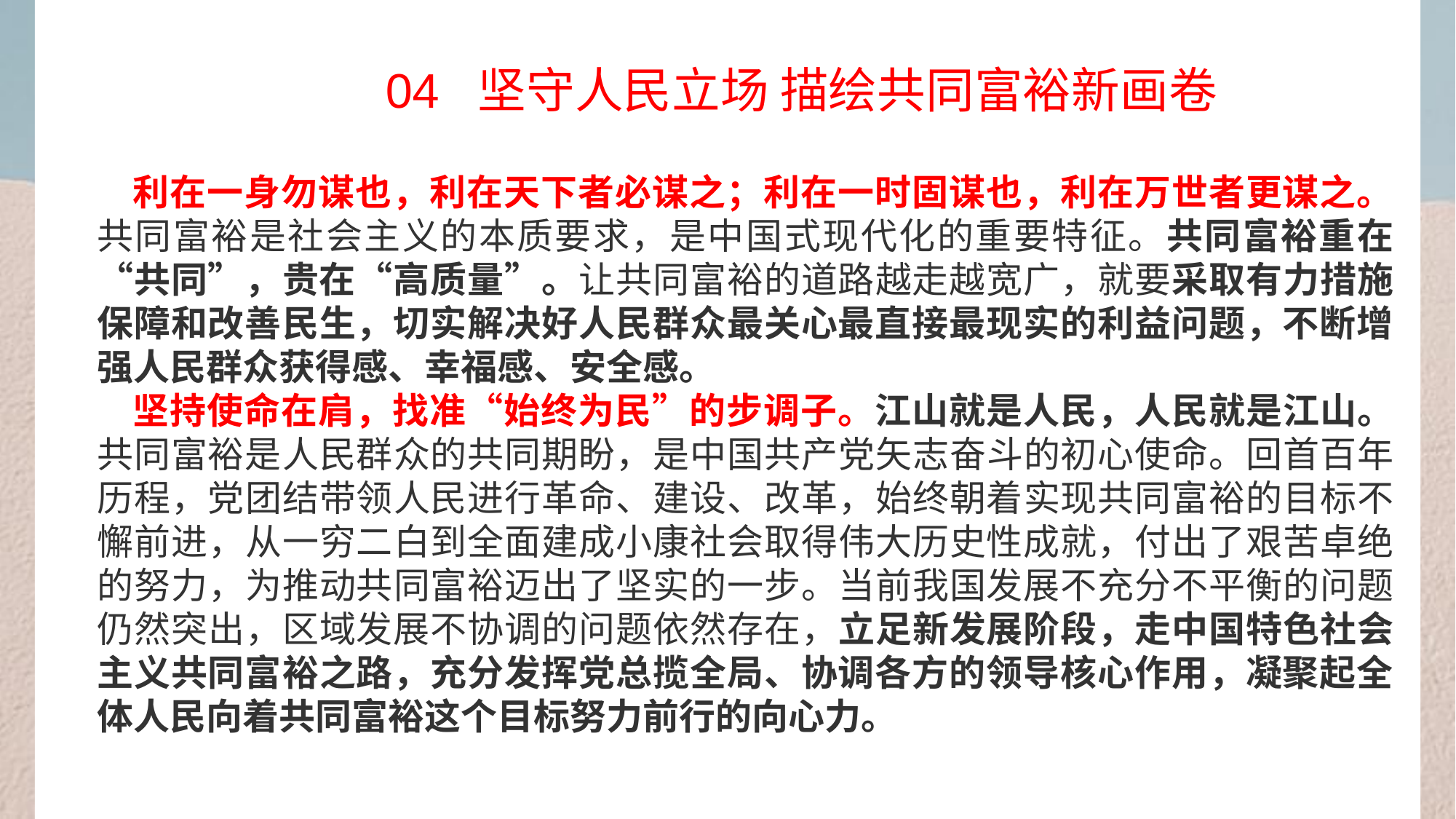

04  坚守人民立场 描绘共同富裕新画卷
   利在一身勿谋也，利在天下者必谋之；利在一时固谋也，利在万世者更谋之。共同富裕是社会主义的本质要求，是中国式现代化的重要特征。共同富裕重在“共同”，贵在“高质量”。让共同富裕的道路越走越宽广，就要采取有力措施保障和改善民生，切实解决好人民群众最关心最直接最现实的利益问题，不断增强人民群众获得感、幸福感、安全感。
   坚持使命在肩，找准“始终为民”的步调子。江山就是人民，人民就是江山。共同富裕是人民群众的共同期盼，是中国共产党矢志奋斗的初心使命。回首百年历程，党团结带领人民进行革命、建设、改革，始终朝着实现共同富裕的目标不懈前进，从一穷二白到全面建成小康社会取得伟大历史性成就，付出了艰苦卓绝的努力，为推动共同富裕迈出了坚实的一步。当前我国发展不充分不平衡的问题仍然突出，区域发展不协调的问题依然存在，立足新发展阶段，走中国特色社会主义共同富裕之路，充分发挥党总揽全局、协调各方的领导核心作用，凝聚起全体人民向着共同富裕这个目标努力前行的向心力。